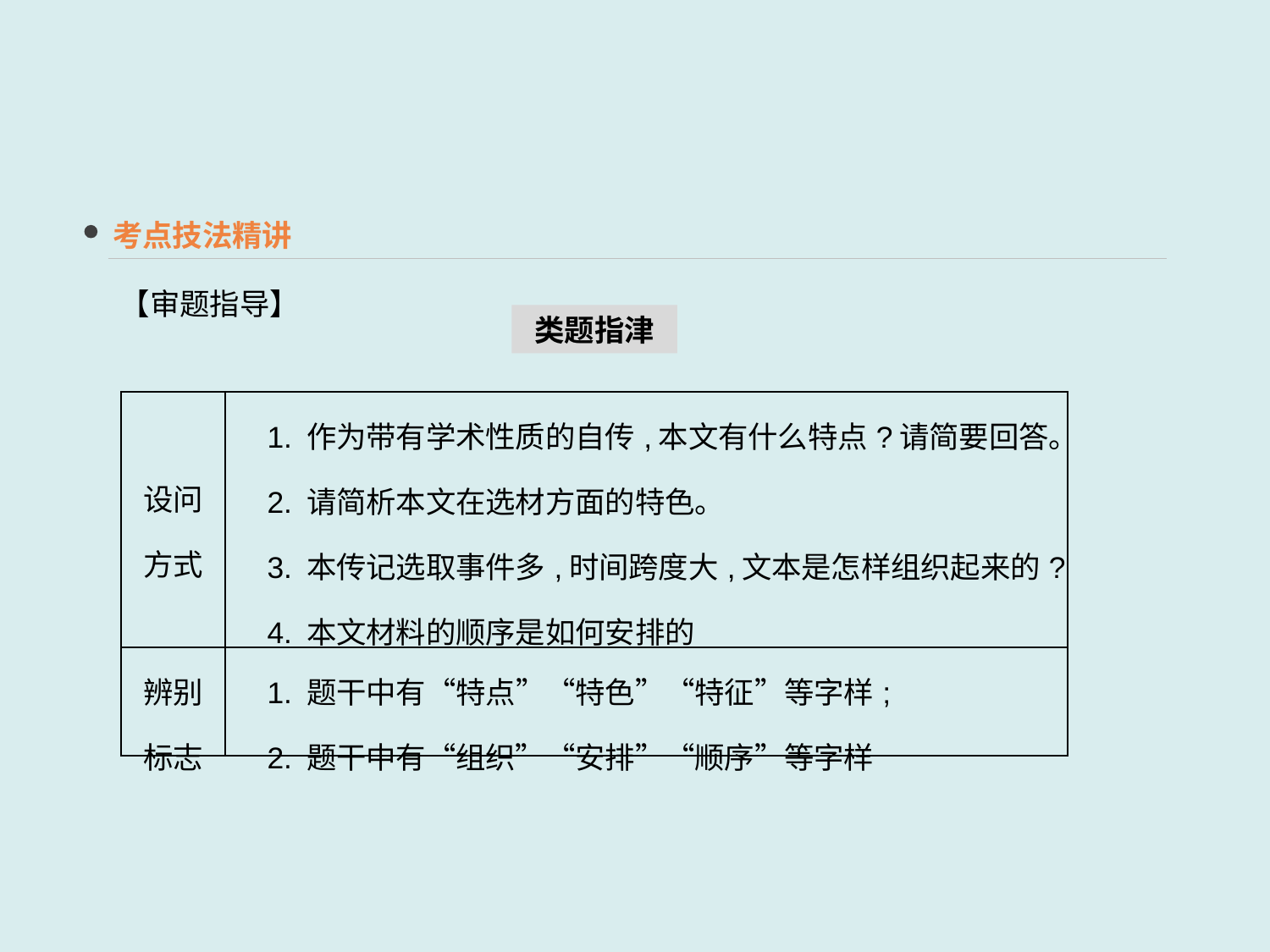

考点技法精讲

【审题指导】
类题指津
| 设问 方式 | 1. 作为带有学术性质的自传,本文有什么特点?请简要回答。 　2. 请简析本文在选材方面的特色。 　3. 本传记选取事件多,时间跨度大,文本是怎样组织起来的? 　4. 本文材料的顺序是如何安排的 |
| --- | --- |
| 辨别 标志 | 1. 题干中有“特点”“特色”“特征”等字样; 　2. 题干中有“组织”“安排”“顺序”等字样 |